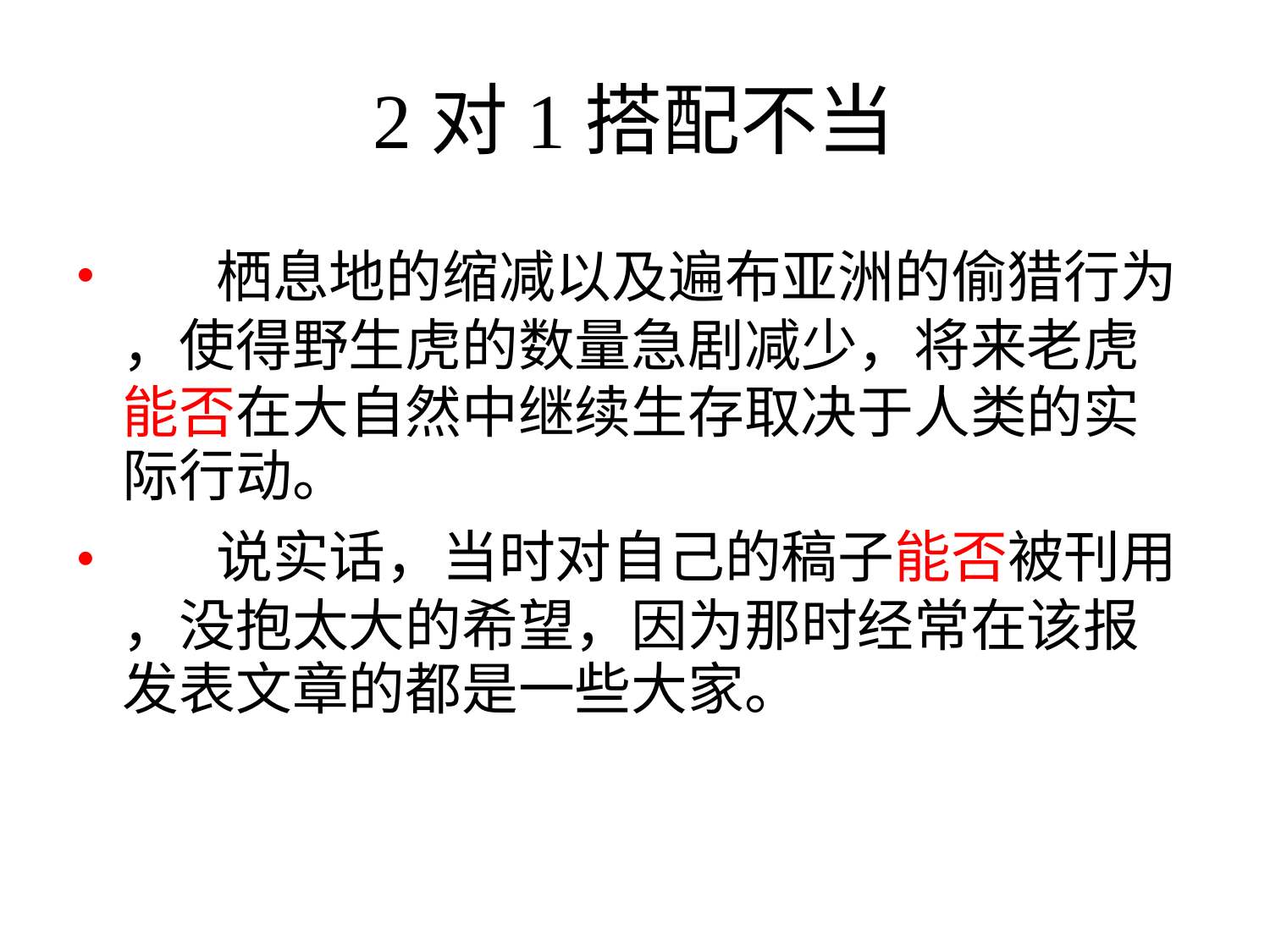

2对1搭配不当
•

•
	栖息地的缩减以及遍布亚洲的偷猎行为
，使得野生虎的数量急剧减少，将来老虎
能否在大自然中继续生存取决于人类的实
际行动。

	说实话，当时对自己的稿子能否被刊用
，没抱太大的希望，因为那时经常在该报
发表文章的都是一些大家。